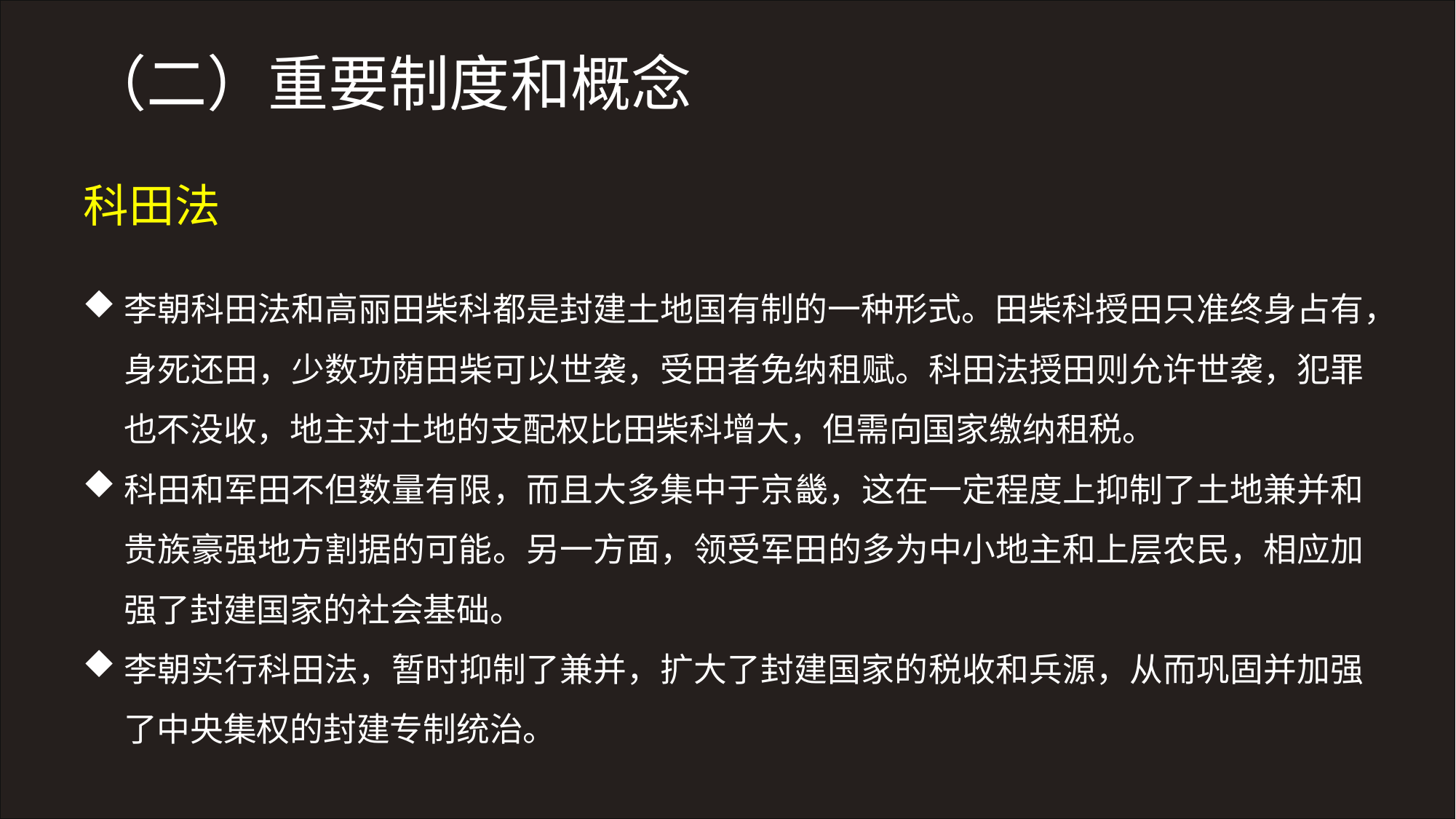

（二）重要制度和概念
科田法
李朝科田法和高丽田柴科都是封建土地国有制的一种形式。田柴科授田只准终身占有，身死还田，少数功荫田柴可以世袭，受田者免纳租赋。科田法授田则允许世袭，犯罪也不没收，地主对土地的支配权比田柴科增大，但需向国家缴纳租税。
科田和军田不但数量有限，而且大多集中于京畿，这在一定程度上抑制了土地兼并和贵族豪强地方割据的可能。另一方面，领受军田的多为中小地主和上层农民，相应加强了封建国家的社会基础。
李朝实行科田法，暂时抑制了兼并，扩大了封建国家的税收和兵源，从而巩固并加强了中央集权的封建专制统治。